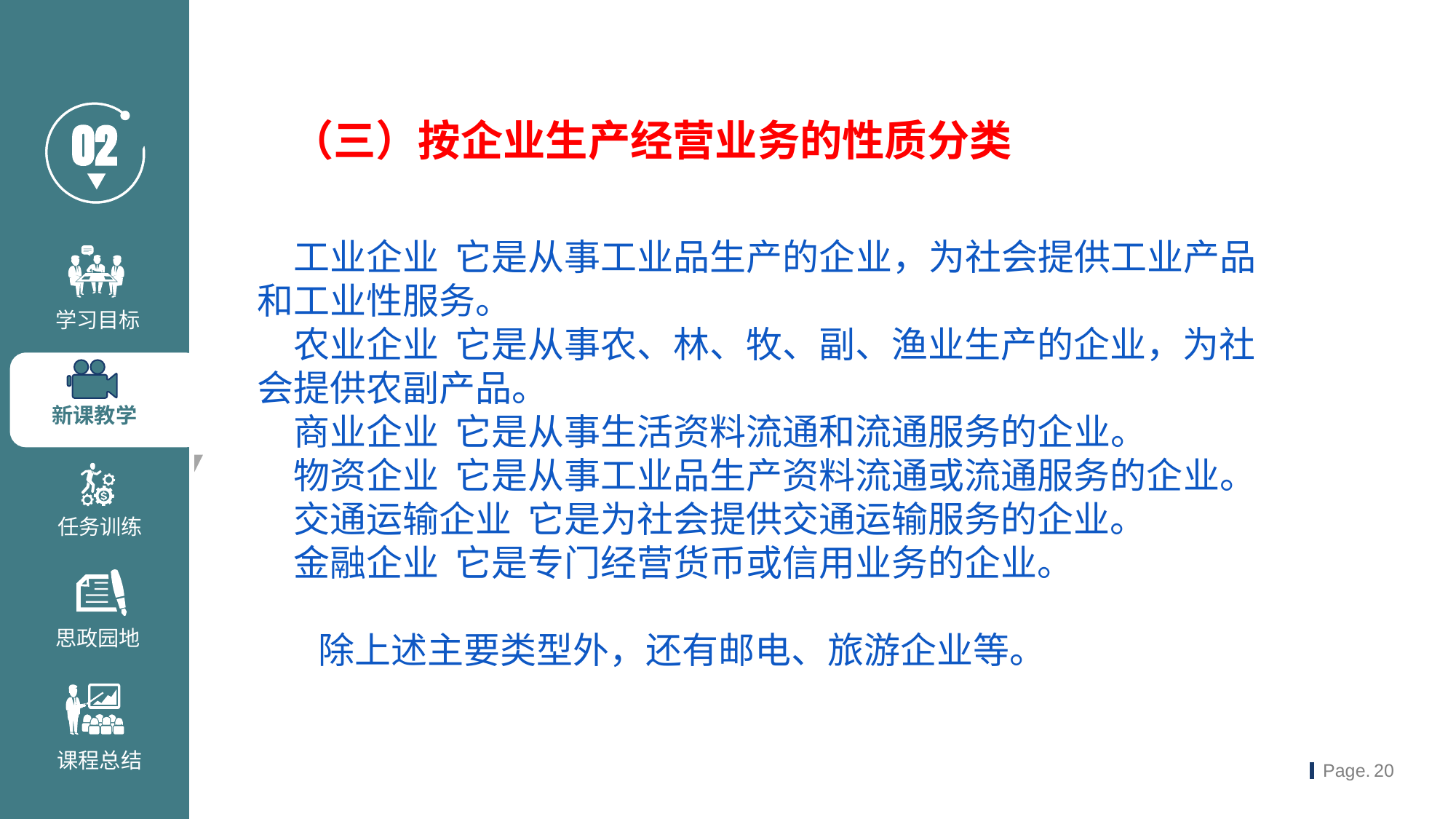

（三）按企业生产经营业务的性质分类
工业企业  它是从事工业品生产的企业，为社会提供工业产品和工业性服务。
农业企业  它是从事农、林、牧、副、渔业生产的企业，为社会提供农副产品。
商业企业  它是从事生活资料流通和流通服务的企业。
物资企业  它是从事工业品生产资料流通或流通服务的企业。
交通运输企业  它是为社会提供交通运输服务的企业。
金融企业  它是专门经营货币或信用业务的企业。

  除上述主要类型外，还有邮电、旅游企业等。